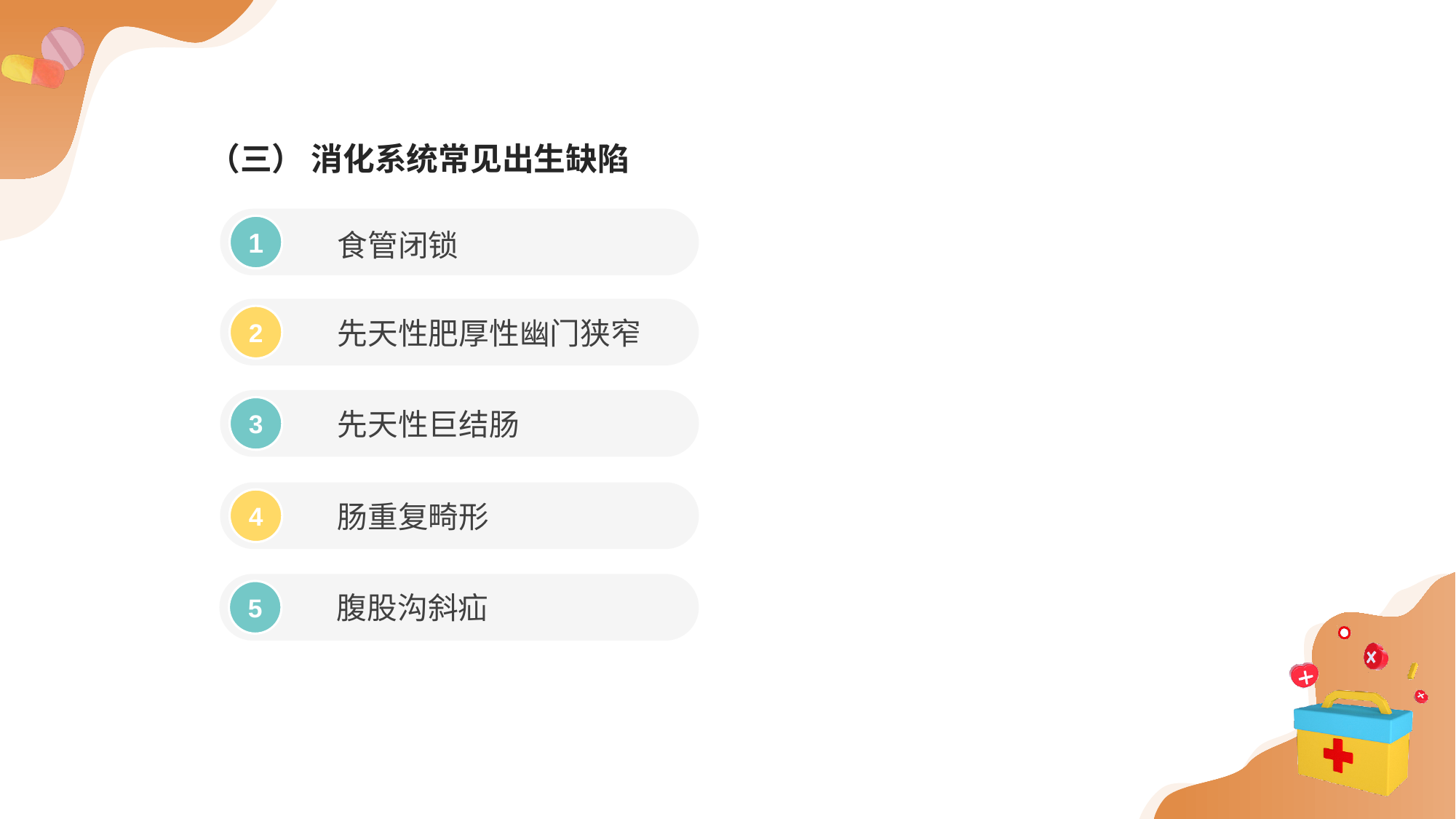

（三） 消化系统常见出生缺陷
食管闭锁

1
先天性肥厚性幽门狭窄

2
先天性巨结肠

3
肠重复畸形

4
腹股沟斜疝

5